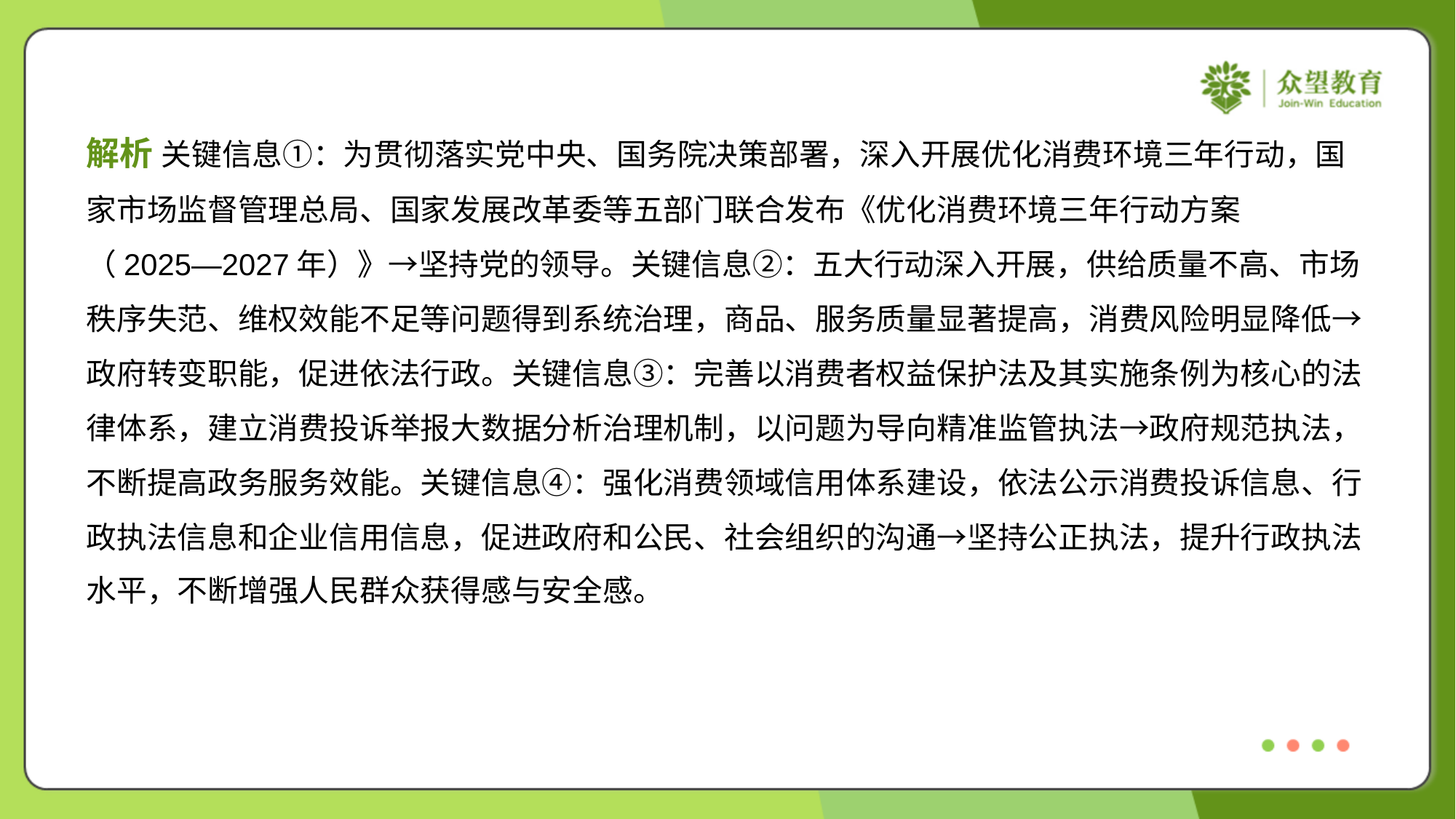

解析 关键信息①：为贯彻落实党中央、国务院决策部署，深入开展优化消费环境三年行动，国
家市场监督管理总局、国家发展改革委等五部门联合发布《优化消费环境三年行动方案
（2025—2027年）》→坚持党的领导。关键信息②：五大行动深入开展，供给质量不高、市场
秩序失范、维权效能不足等问题得到系统治理，商品、服务质量显著提高，消费风险明显降低→
政府转变职能，促进依法行政。关键信息③：完善以消费者权益保护法及其实施条例为核心的法
律体系，建立消费投诉举报大数据分析治理机制，以问题为导向精准监管执法→政府规范执法，
不断提高政务服务效能。关键信息④：强化消费领域信用体系建设，依法公示消费投诉信息、行
政执法信息和企业信用信息，促进政府和公民、社会组织的沟通→坚持公正执法，提升行政执法
水平，不断增强人民群众获得感与安全感。